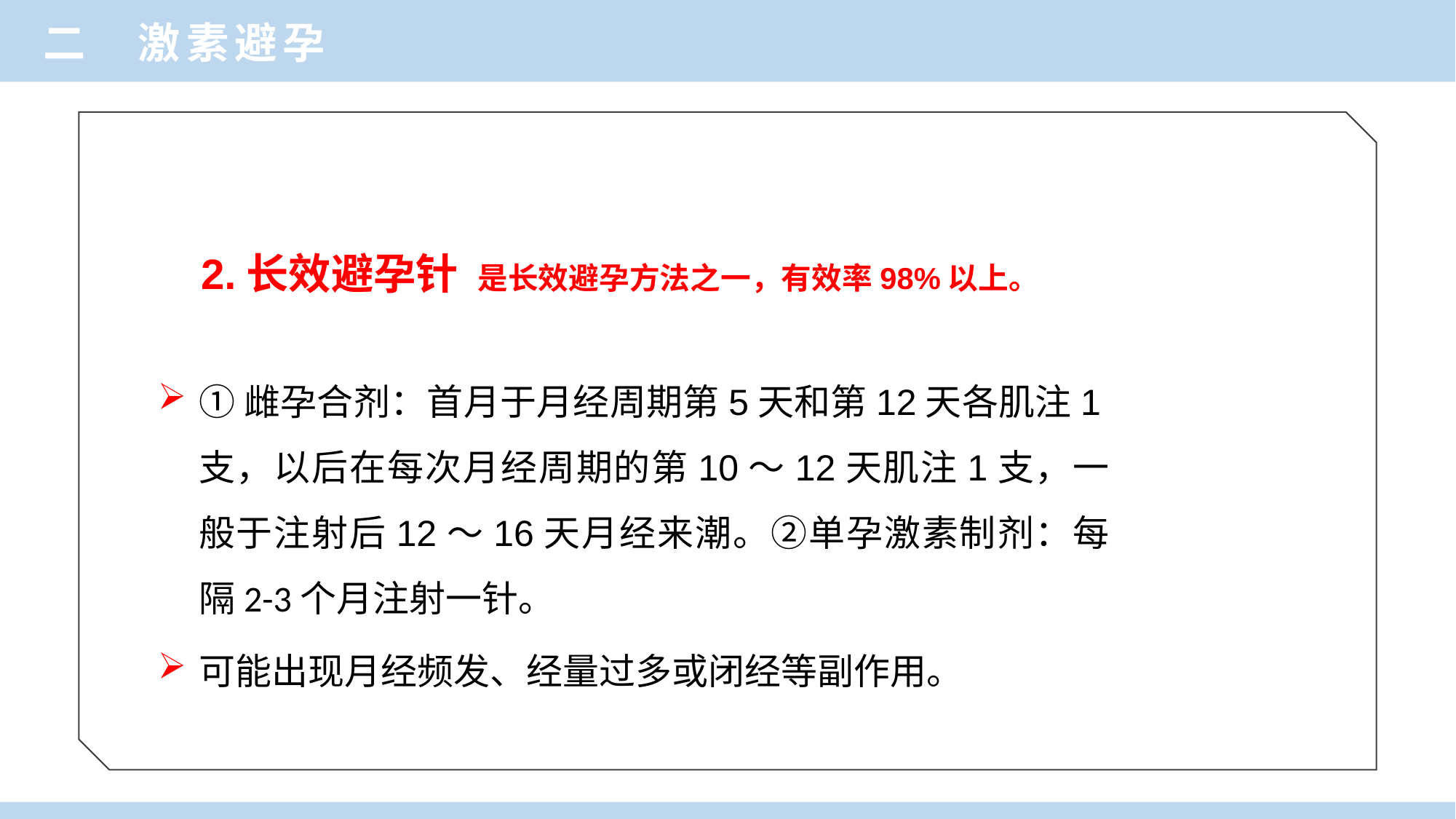

二   激素避孕

2.长效避孕针  是长效避孕方法之一，有效率98%以上。
①雌孕合剂：首月于月经周期第5天和第12天各肌注1支，以后在每次月经周期的第10～12天肌注1支，一般于注射后12～16天月经来潮。②单孕激素制剂：每隔2-3个月注射一针。
可能出现月经频发、经量过多或闭经等副作用。